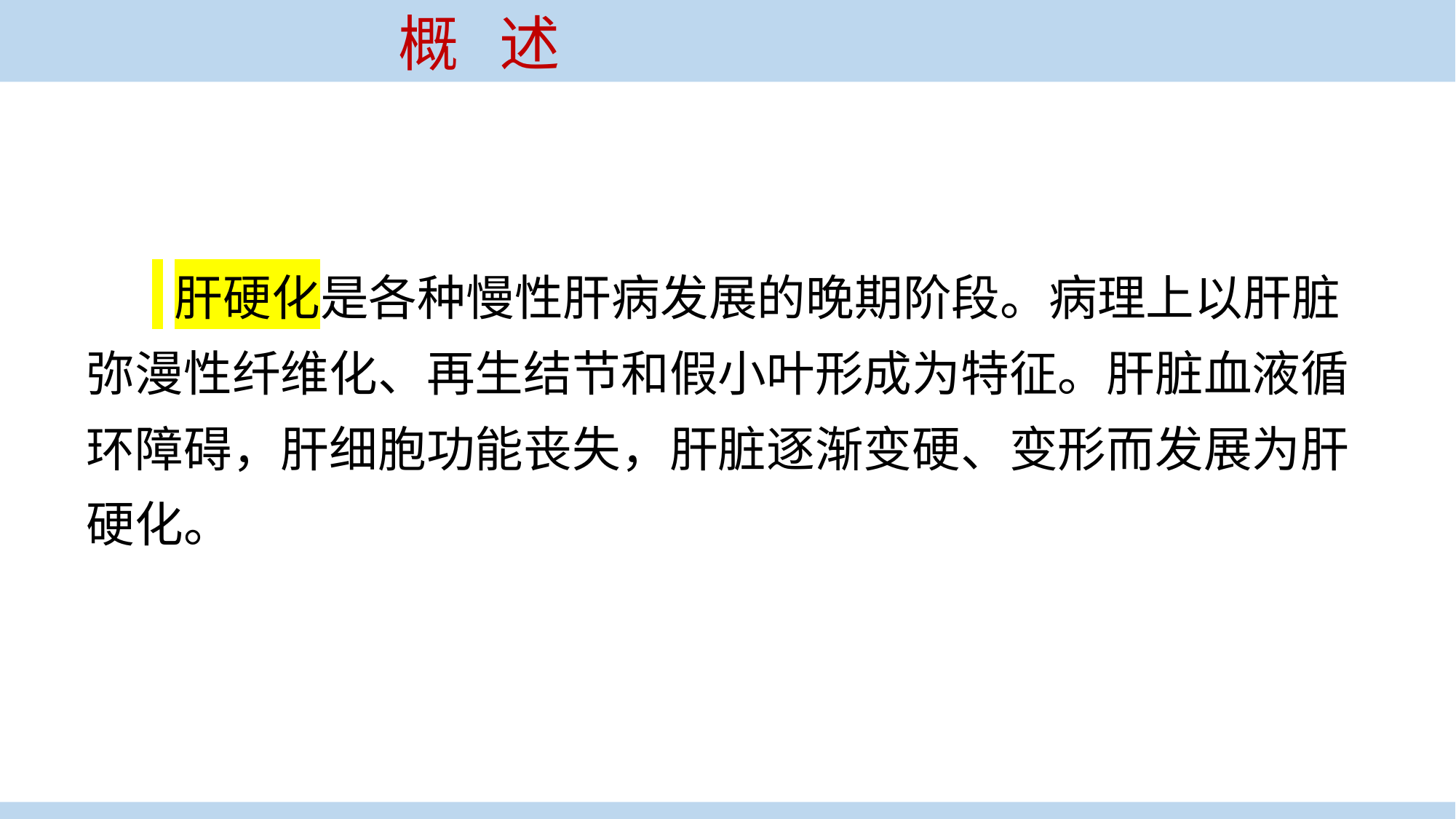

概   述
       肝硬化是各种慢性肝病发展的晚期阶段。病理上以肝脏弥漫性纤维化、再生结节和假小叶形成为特征。肝脏血液循环障碍，肝细胞功能丧失，肝脏逐渐变硬、变形而发展为肝硬化。